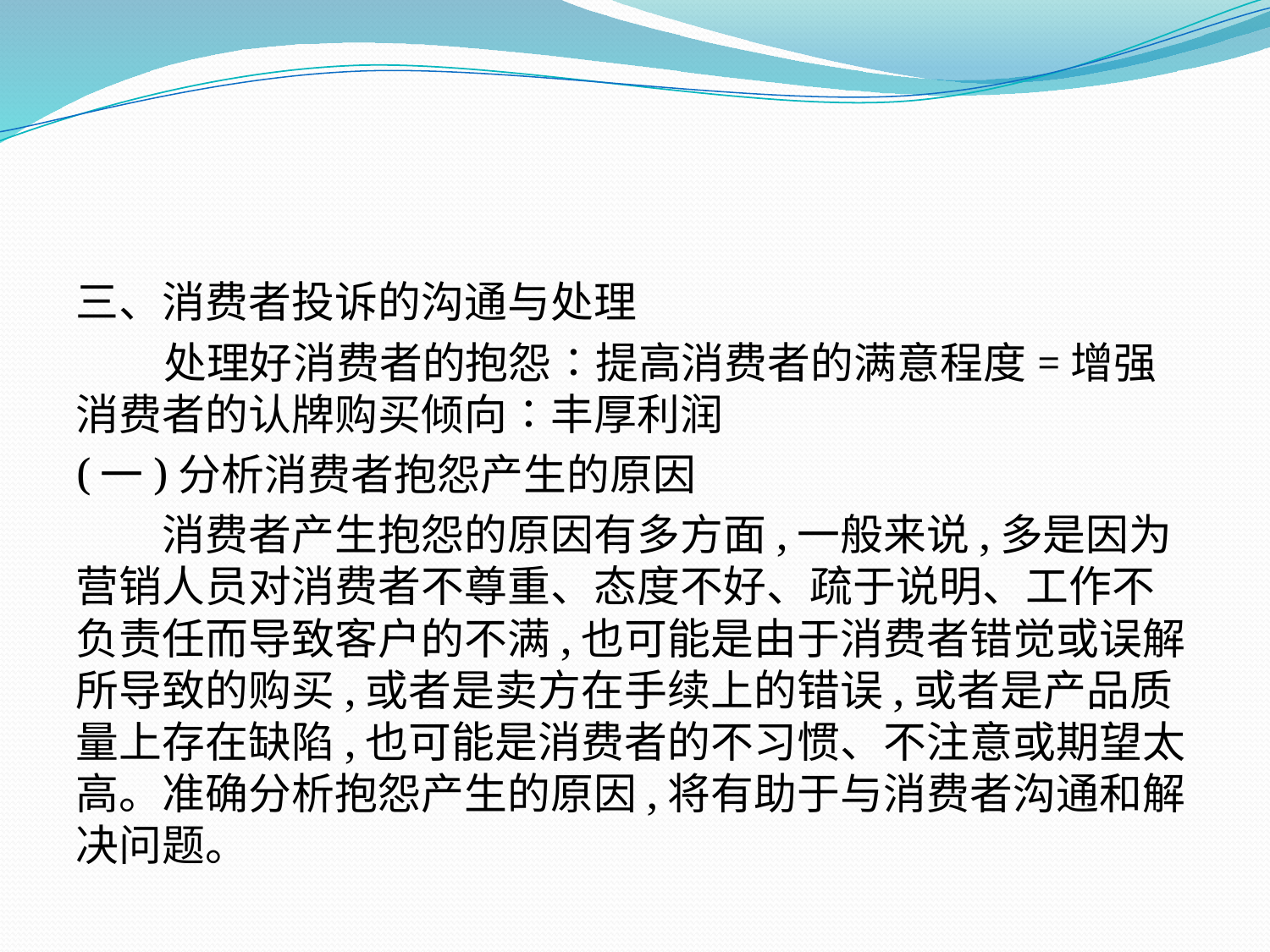

三、消费者投诉的沟通与处理
        处理好消费者的抱怨∶提高消费者的满意程度=增强消费者的认牌购买倾向∶丰厚利润
(一)分析消费者抱怨产生的原因
　　消费者产生抱怨的原因有多方面,一般来说,多是因为营销人员对消费者不尊重、态度不好、疏于说明、工作不负责任而导致客户的不满,也可能是由于消费者错觉或误解所导致的购买,或者是卖方在手续上的错误,或者是产品质量上存在缺陷,也可能是消费者的不习惯、不注意或期望太高。准确分析抱怨产生的原因,将有助于与消费者沟通和解决问题。